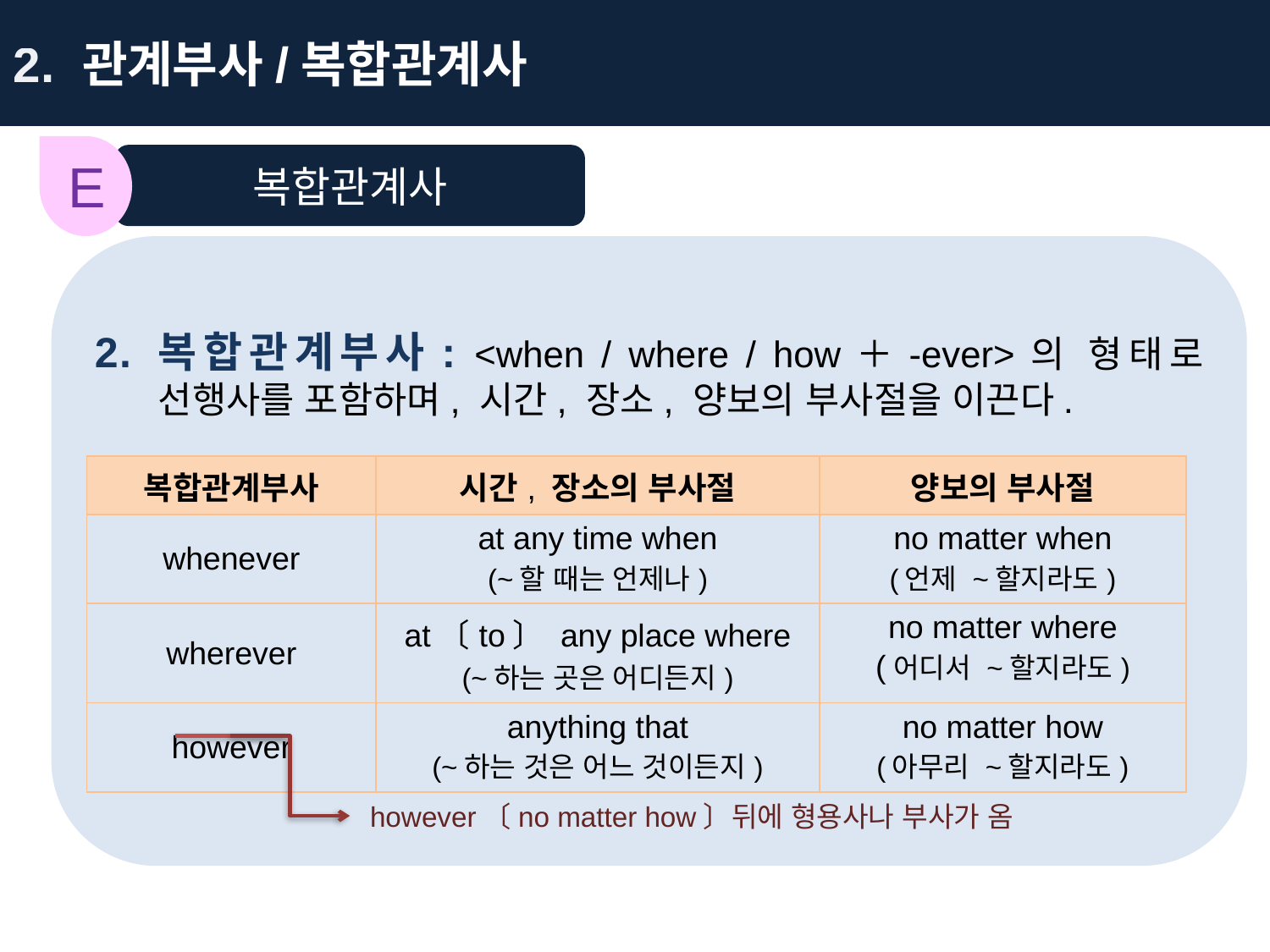

2. 관계부사/복합관계사

복합관계사
E
복합관계부사: <when / where / how＋-ever>의 형태로 선행사를 포함하며, 시간, 장소, 양보의 부사절을 이끈다.

| 복합관계부사 | 시간, 장소의 부사절 | 양보의 부사절 |
| --- | --- | --- |
| whenever | at any time when (~할 때는 언제나) | no matter when (언제 ~할지라도) |
| wherever | at〔to〕 any place where (~하는 곳은 어디든지) | no matter where (어디서 ~할지라도) |
| however | anything that (~하는 것은 어느 것이든지) | no matter how (아무리 ~할지라도) |
however〔no matter how〕뒤에 형용사나 부사가 옴